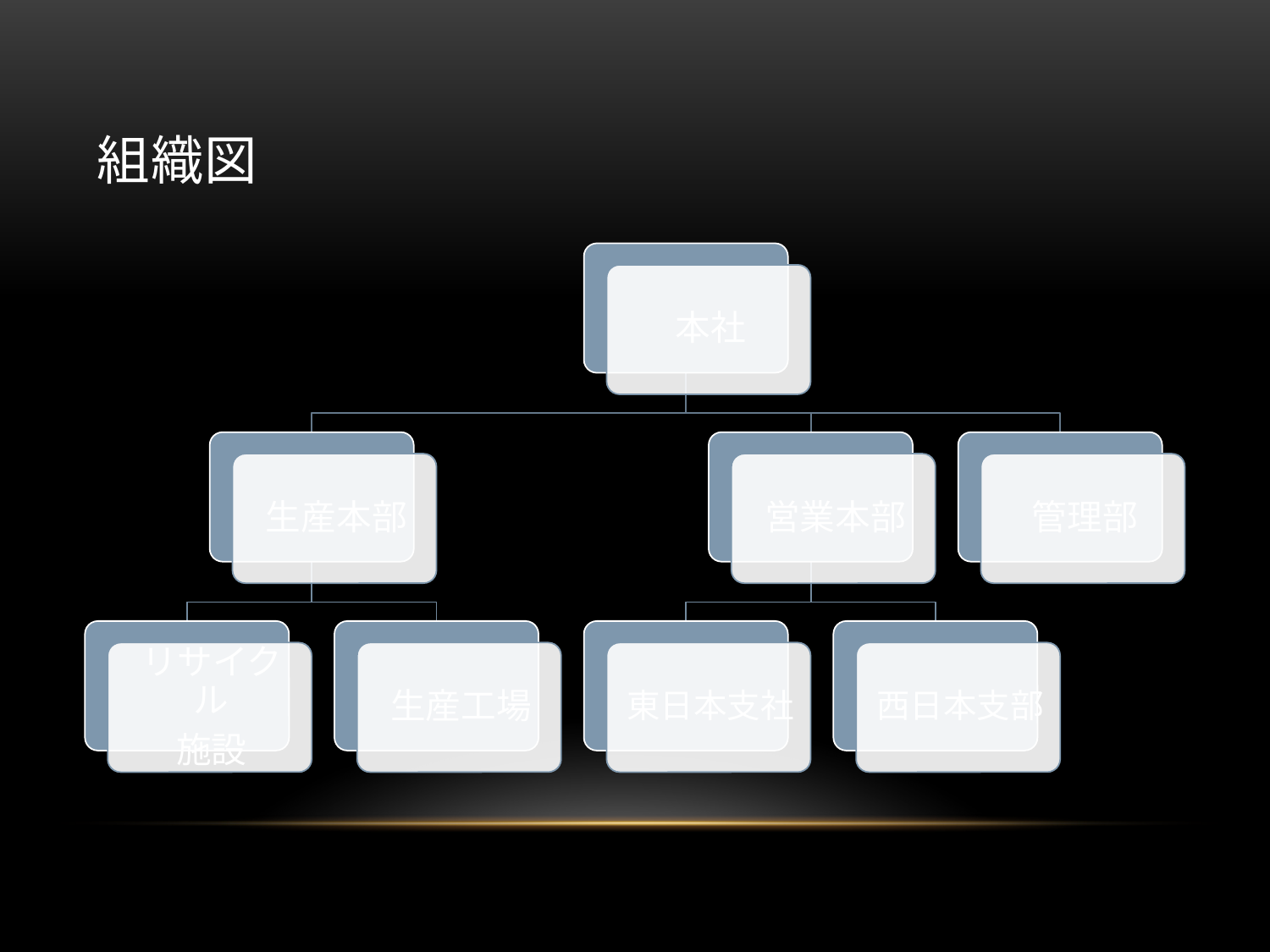

# 組織図
本社
生産本部
リサイクル
施設
生産工場
営業本部
東日本支社
西日本支部
管理部